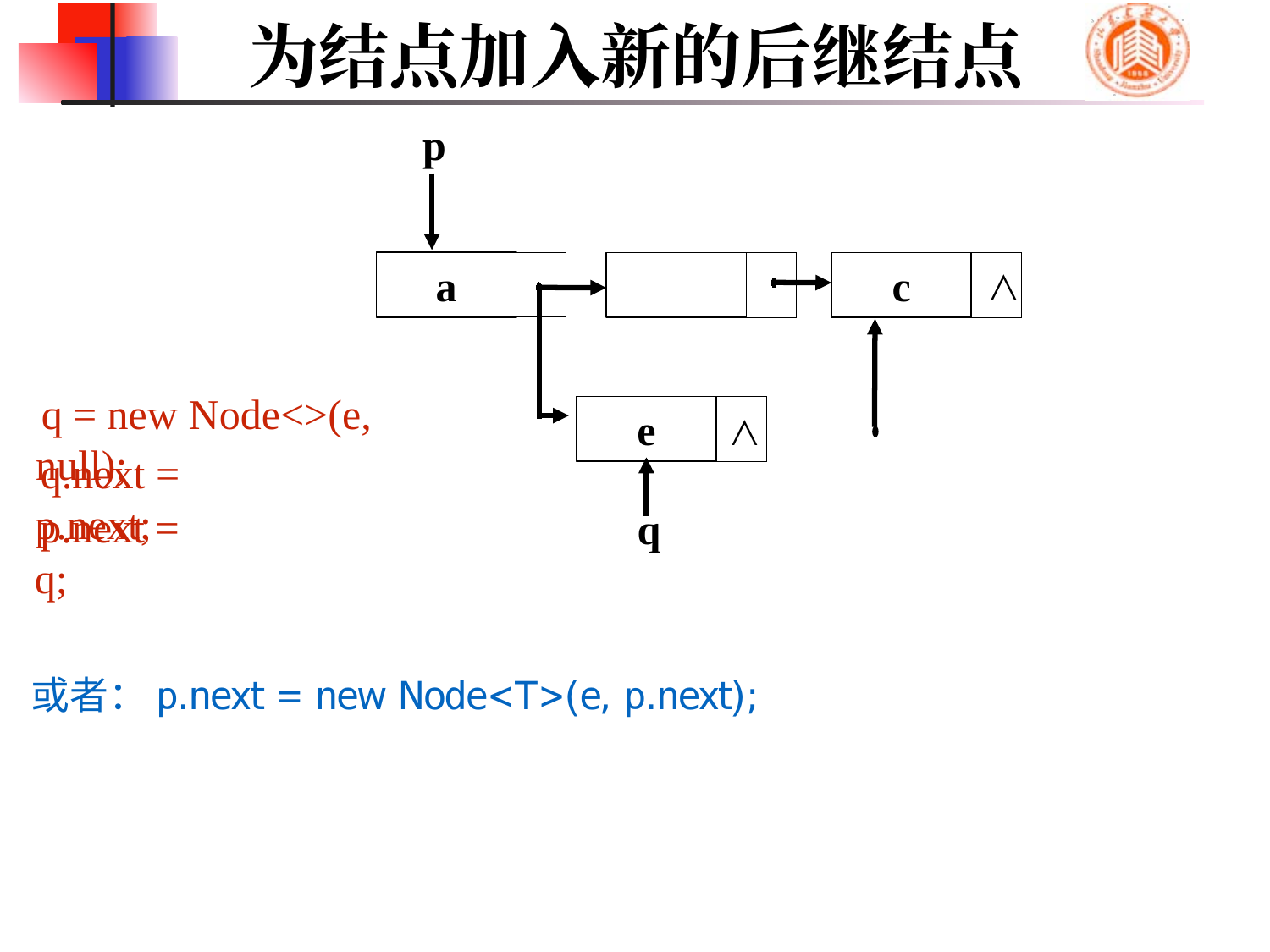

# 为结点加入新的后继结点
p

∧
a

c

b

∧

e

q = new Node<>(e, null);

q.next = p.next;
q
p.next = q;
或者：p.next = new Node<T>(e, p.next);